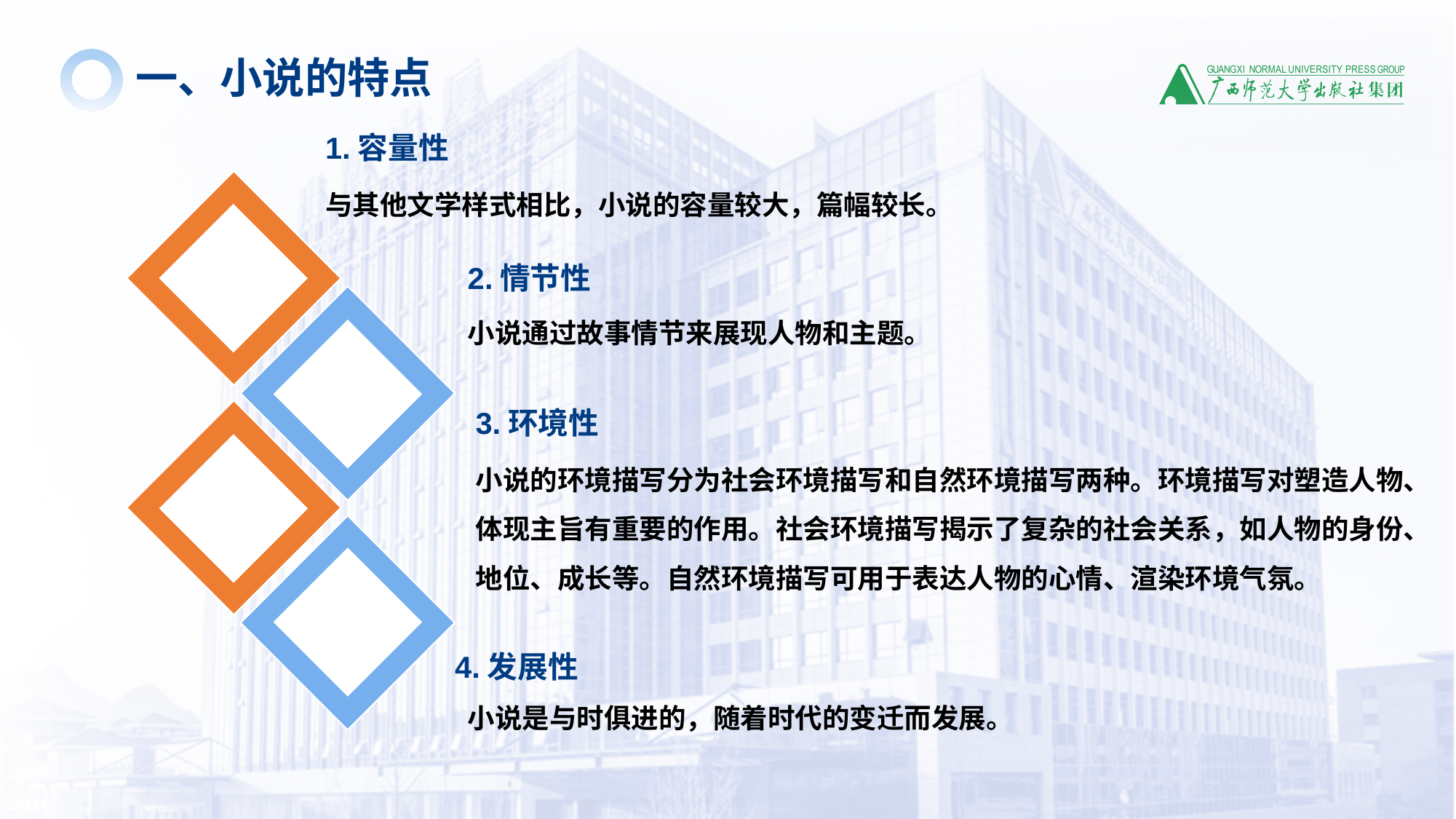

一、小说的特点

1.容量性
与其他文学样式相比，小说的容量较大，篇幅较长。

2.情节性
小说通过故事情节来展现人物和主题。

3.环境性
小说的环境描写分为社会环境描写和自然环境描写两种。环境描写对塑造人物、体现主旨有重要的作用。社会环境描写揭示了复杂的社会关系，如人物的身份、地位、成长等。自然环境描写可用于表达人物的心情、渲染环境气氛。

4.发展性
 小说是与时俱进的，随着时代的变迁而发展。